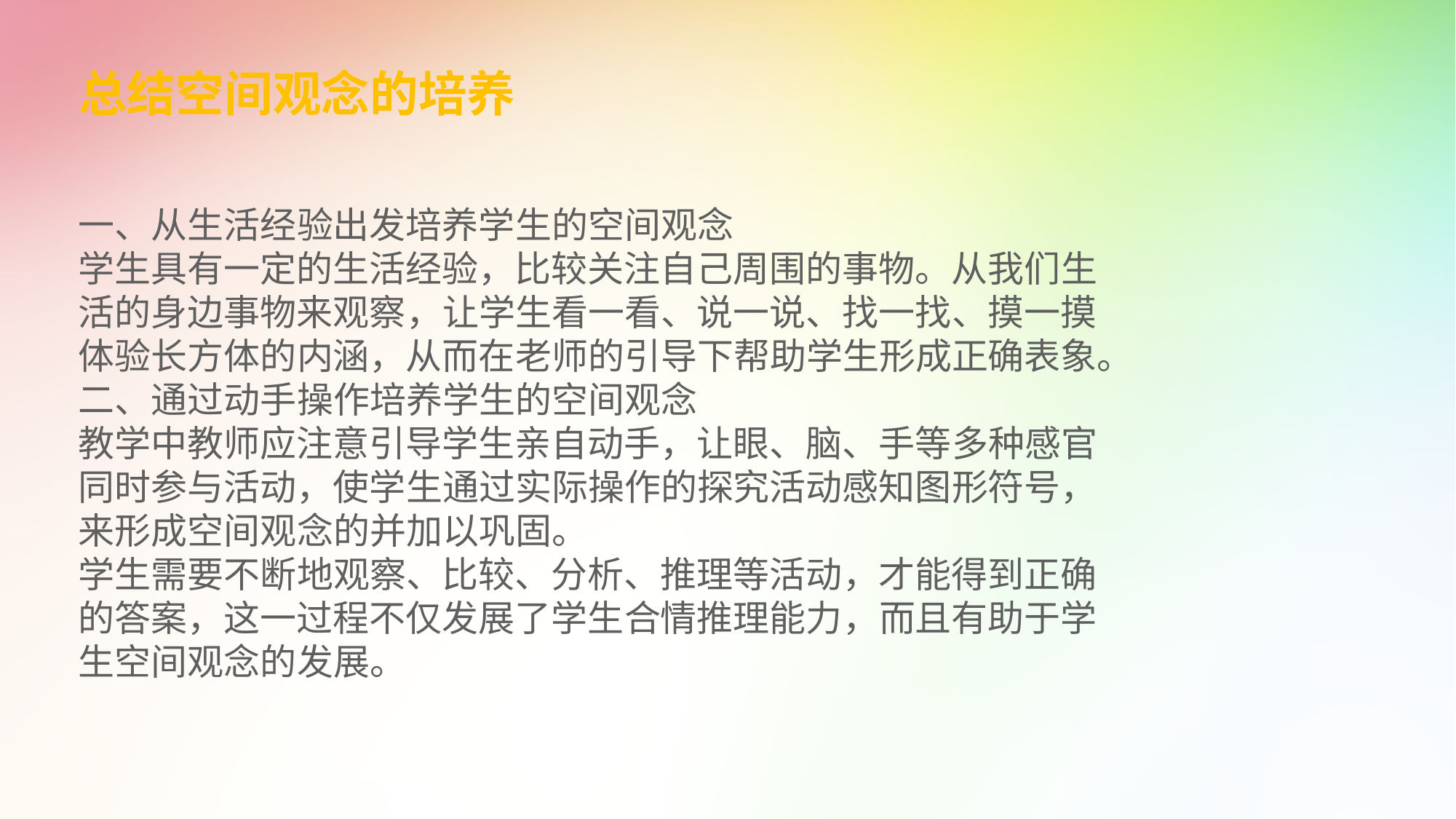

总结空间观念的培养
一、从生活经验出发培养学生的空间观念
学生具有一定的生活经验，比较关注自己周围的事物。从我们生活的身边事物来观察，让学生看一看、说一说、找一找、摸一摸体验长方体的内涵，从而在老师的引导下帮助学生形成正确表象。
二、通过动手操作培养学生的空间观念
教学中教师应注意引导学生亲自动手，让眼、脑、手等多种感官同时参与活动，使学生通过实际操作的探究活动感知图形符号，来形成空间观念的并加以巩固。
学生需要不断地观察、比较、分析、推理等活动，才能得到正确的答案，这一过程不仅发展了学生合情推理能力，而且有助于学生空间观念的发展。